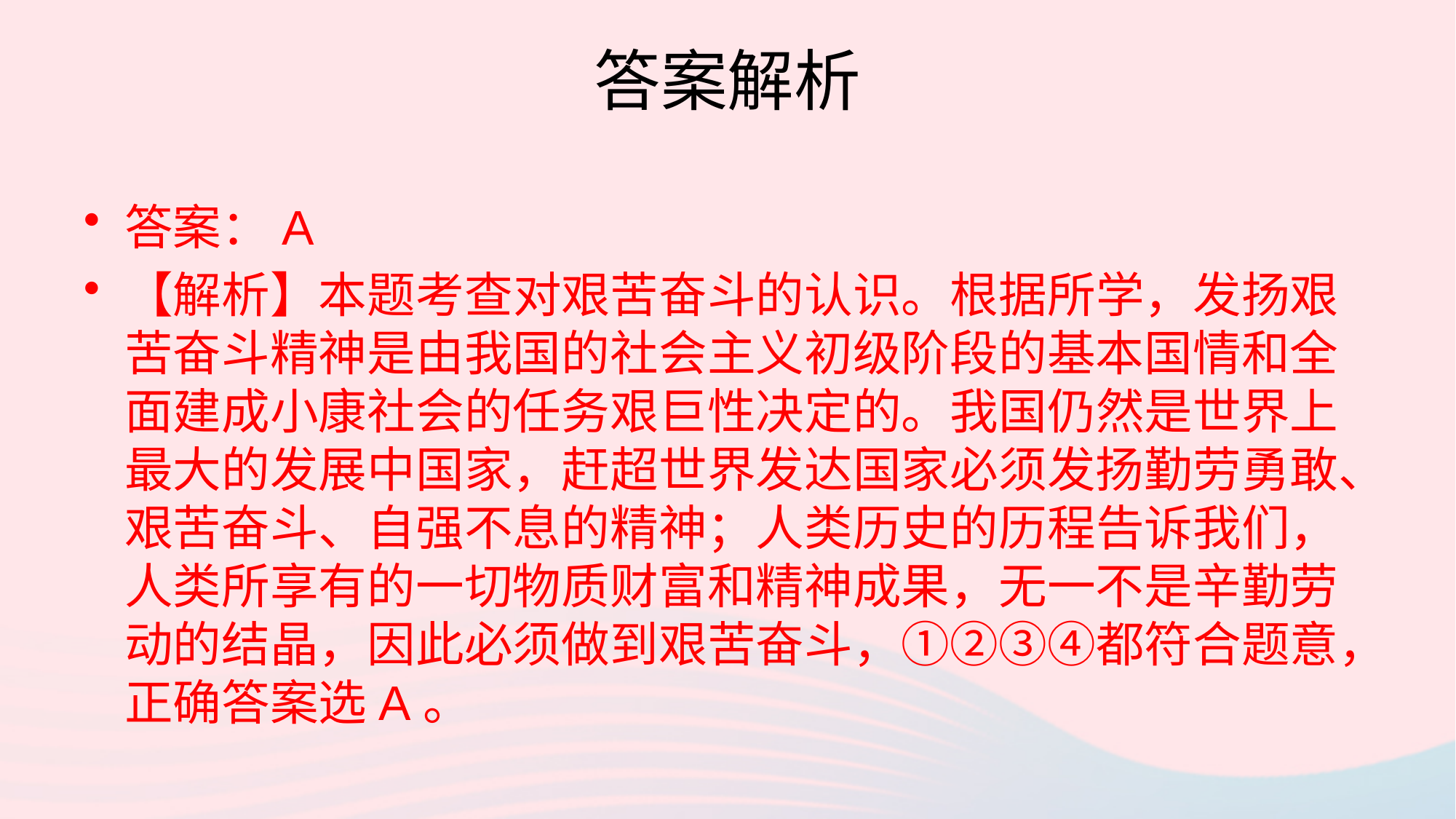

# 答案解析
答案：A
【解析】本题考查对艰苦奋斗的认识。根据所学，发扬艰苦奋斗精神是由我国的社会主义初级阶段的基本国情和全面建成小康社会的任务艰巨性决定的。我国仍然是世界上最大的发展中国家，赶超世界发达国家必须发扬勤劳勇敢、艰苦奋斗、自强不息的精神；人类历史的历程告诉我们，人类所享有的一切物质财富和精神成果，无一不是辛勤劳动的结晶，因此必须做到艰苦奋斗，①②③④都符合题意，正确答案选A。